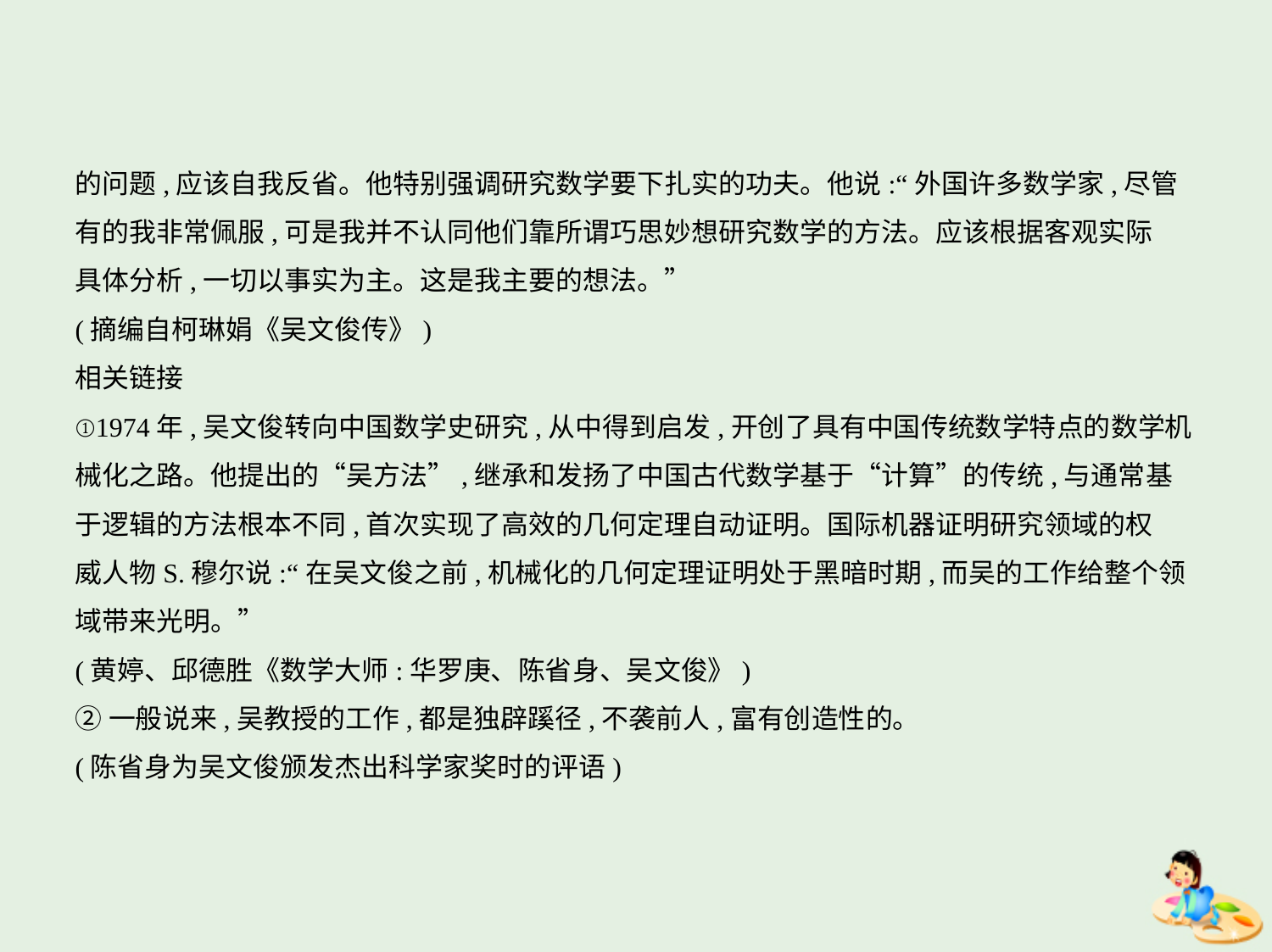

的问题,应该自我反省。他特别强调研究数学要下扎实的功夫。他说:“外国许多数学家,尽管
有的我非常佩服,可是我并不认同他们靠所谓巧思妙想研究数学的方法。应该根据客观实际
具体分析,一切以事实为主。这是我主要的想法。”
(摘编自柯琳娟《吴文俊传》)
相关链接
①1974年,吴文俊转向中国数学史研究,从中得到启发,开创了具有中国传统数学特点的数学机
械化之路。他提出的“吴方法”,继承和发扬了中国古代数学基于“计算”的传统,与通常基
于逻辑的方法根本不同,首次实现了高效的几何定理自动证明。国际机器证明研究领域的权
威人物S.穆尔说:“在吴文俊之前,机械化的几何定理证明处于黑暗时期,而吴的工作给整个领
域带来光明。”
(黄婷、邱德胜《数学大师:华罗庚、陈省身、吴文俊》)
②一般说来,吴教授的工作,都是独辟蹊径,不袭前人,富有创造性的。
(陈省身为吴文俊颁发杰出科学家奖时的评语)